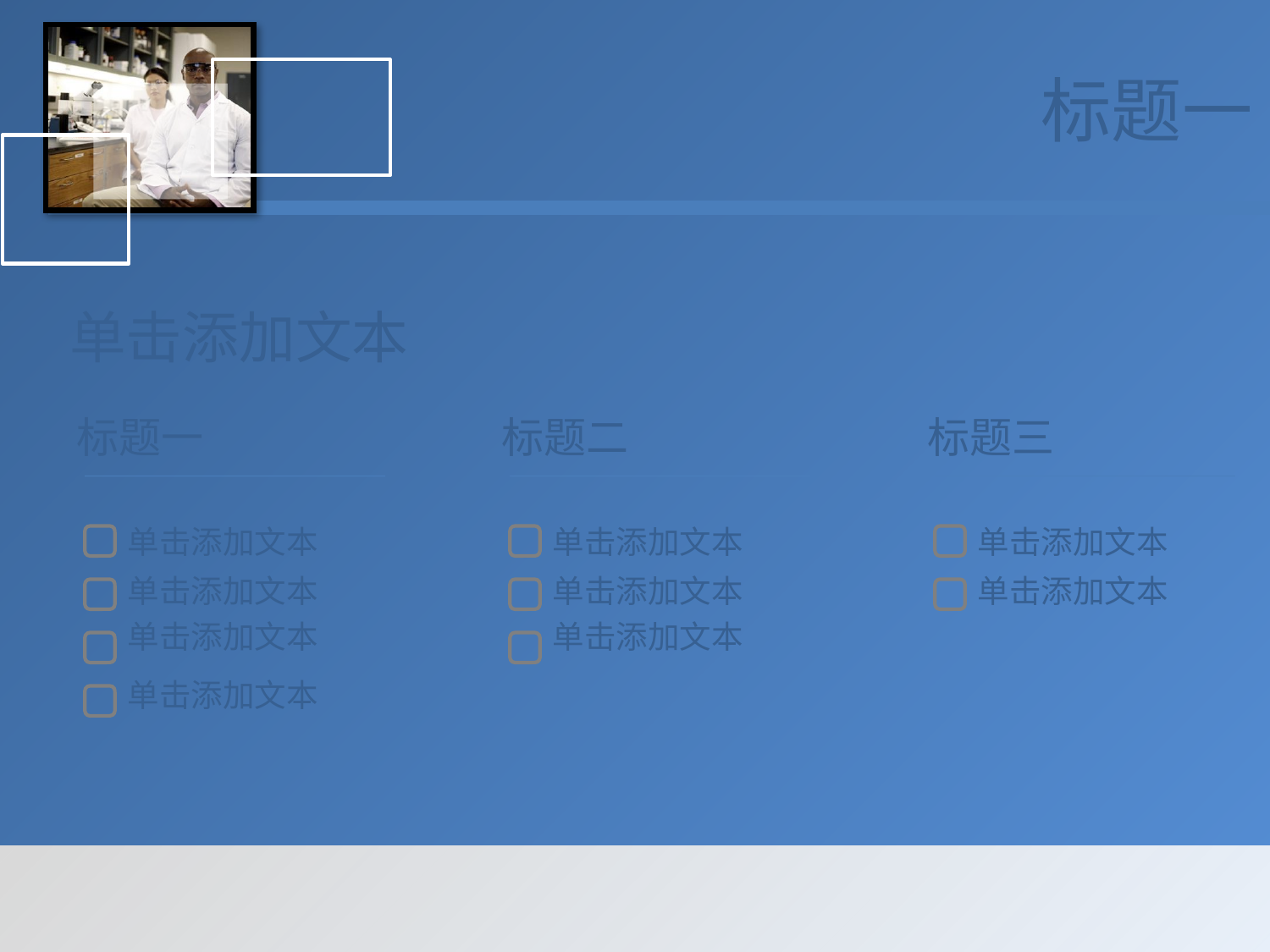

标题一
单击添加文本
标题一
标题二
标题三
单击添加文本
单击添加文本
单击添加文本

单击添加文本
单击添加文本
单击添加文本

单击添加文本
单击添加文本

单击添加文本